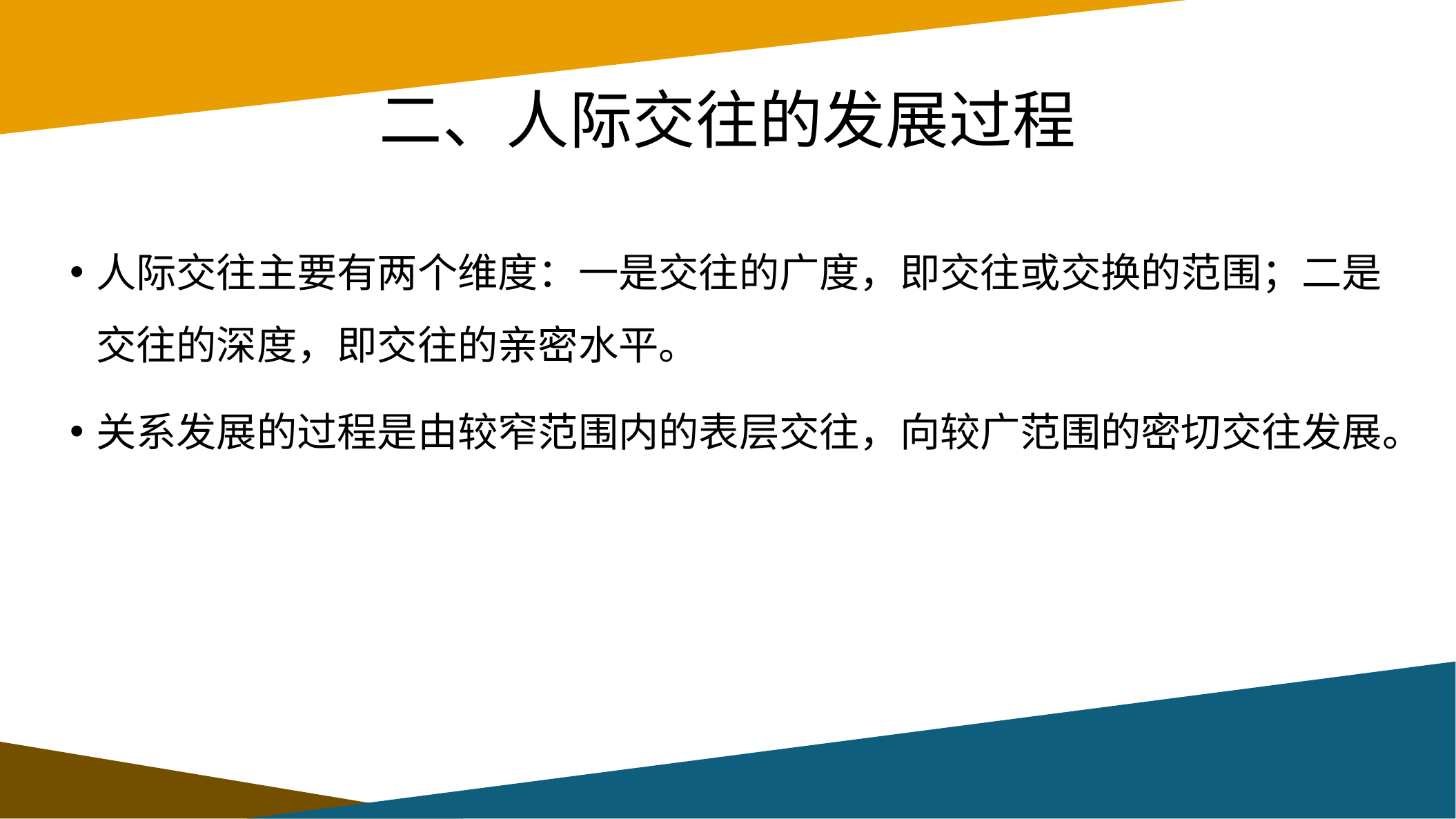

# 二、人际交往的发展过程
人际交往主要有两个维度：一是交往的广度，即交往或交换的范围；二是交往的深度，即交往的亲密水平。
关系发展的过程是由较窄范围内的表层交往，向较广范围的密切交往发展。